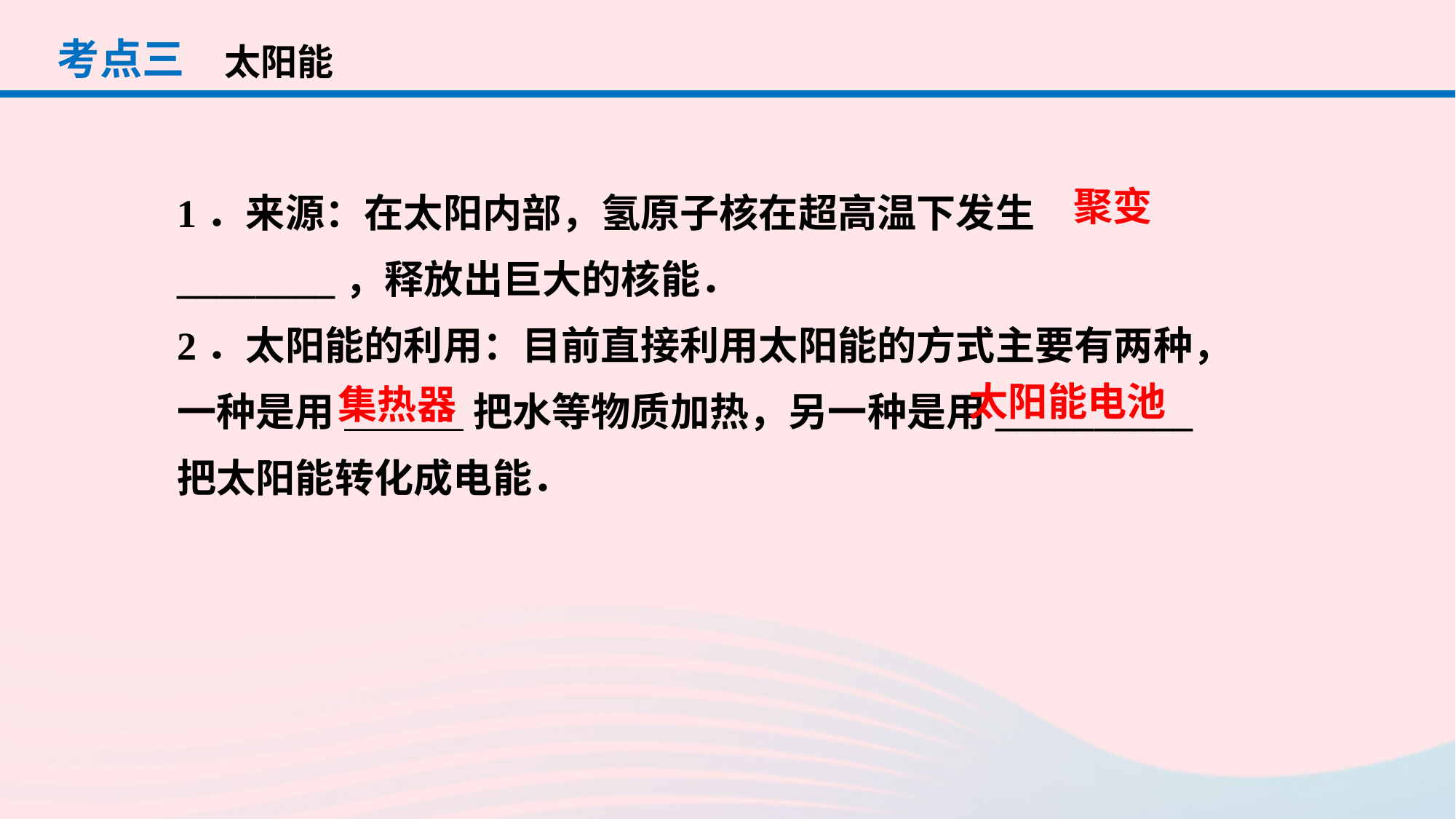

考点三
太阳能
1．来源：在太阳内部，氢原子核在超高温下发生________，释放出巨大的核能．
2．太阳能的利用：目前直接利用太阳能的方式主要有两种，一种是用______把水等物质加热，另一种是用__________把太阳能转化成电能．
聚变
太阳能电池
集热器